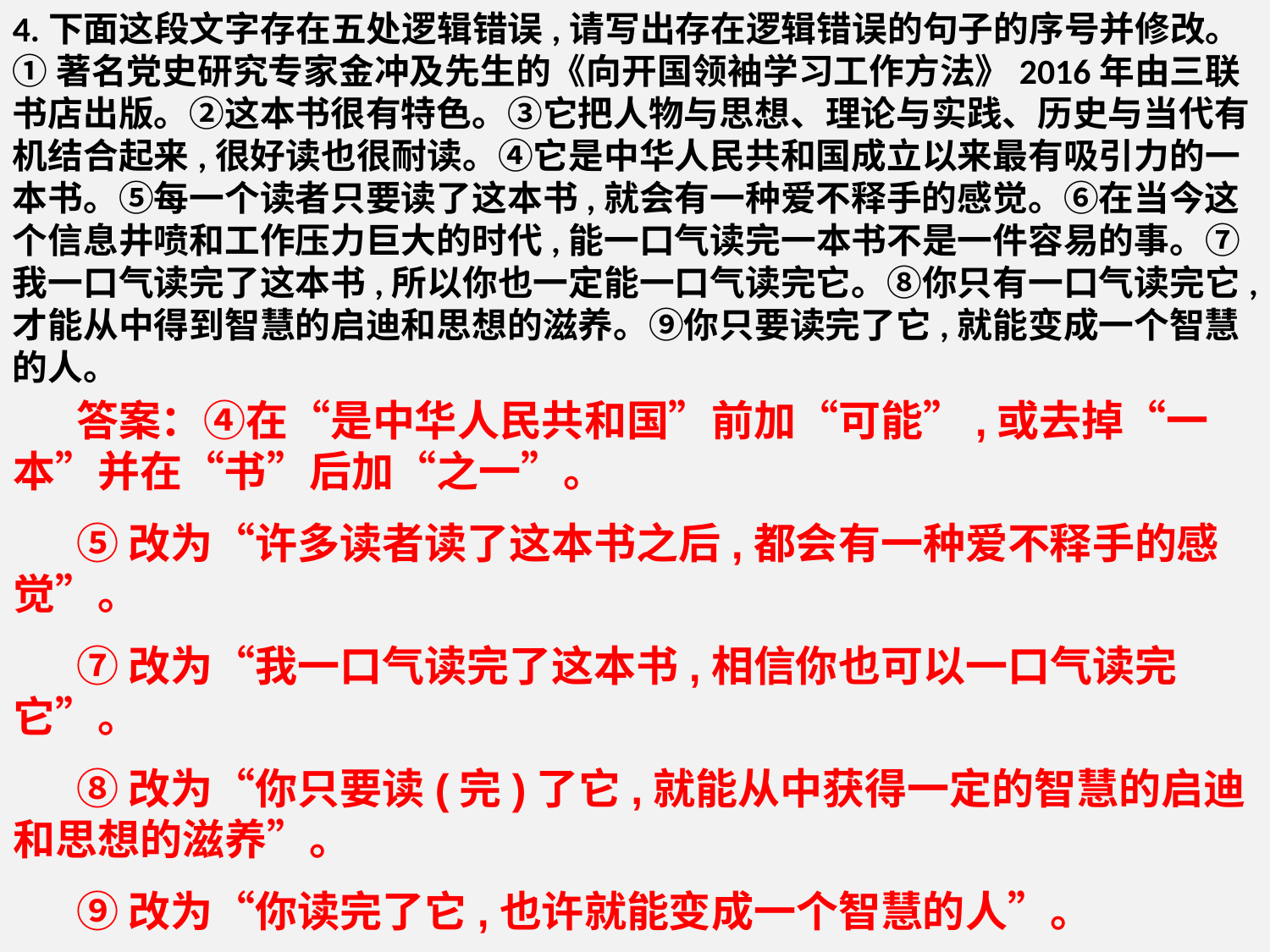

4.下面这段文字存在五处逻辑错误,请写出存在逻辑错误的句子的序号并修改。
①著名党史研究专家金冲及先生的《向开国领袖学习工作方法》2016年由三联书店出版。②这本书很有特色。③它把人物与思想、理论与实践、历史与当代有机结合起来,很好读也很耐读。④它是中华人民共和国成立以来最有吸引力的一本书。⑤每一个读者只要读了这本书,就会有一种爱不释手的感觉。⑥在当今这个信息井喷和工作压力巨大的时代,能一口气读完一本书不是一件容易的事。⑦我一口气读完了这本书,所以你也一定能一口气读完它。⑧你只有一口气读完它,才能从中得到智慧的启迪和思想的滋养。⑨你只要读完了它,就能变成一个智慧的人。
答案：④在“是中华人民共和国”前加“可能”,或去掉“一本”并在“书”后加“之一”。
⑤改为“许多读者读了这本书之后,都会有一种爱不释手的感觉”。
⑦改为“我一口气读完了这本书,相信你也可以一口气读完它”。
⑧改为“你只要读(完)了它,就能从中获得一定的智慧的启迪和思想的滋养”。
⑨改为“你读完了它,也许就能变成一个智慧的人”。